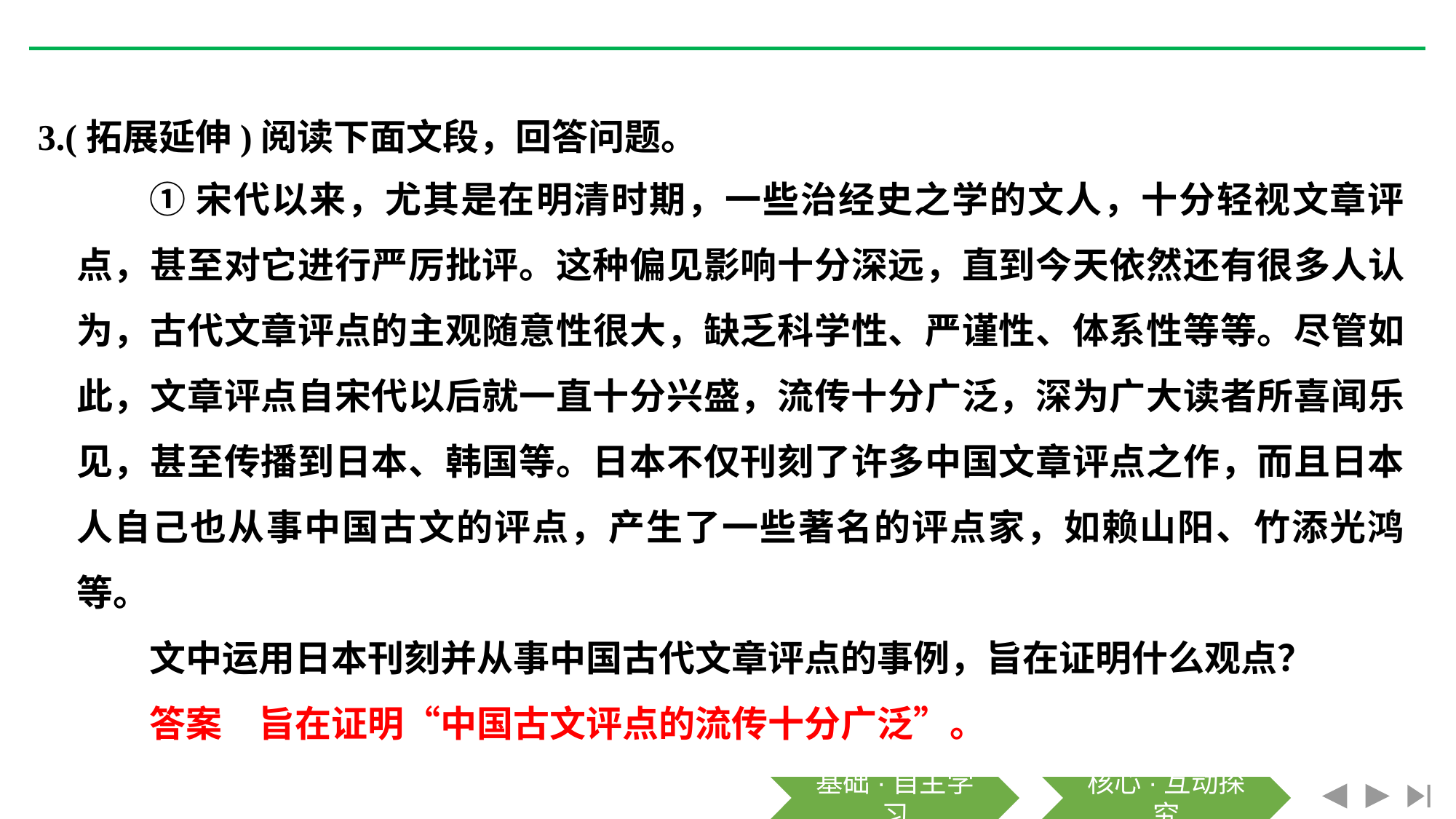

3.(拓展延伸)阅读下面文段，回答问题。
①宋代以来，尤其是在明清时期，一些治经史之学的文人，十分轻视文章评点，甚至对它进行严厉批评。这种偏见影响十分深远，直到今天依然还有很多人认为，古代文章评点的主观随意性很大，缺乏科学性、严谨性、体系性等等。尽管如此，文章评点自宋代以后就一直十分兴盛，流传十分广泛，深为广大读者所喜闻乐见，甚至传播到日本、韩国等。日本不仅刊刻了许多中国文章评点之作，而且日本人自己也从事中国古文的评点，产生了一些著名的评点家，如赖山阳、竹添光鸿等。
文中运用日本刊刻并从事中国古代文章评点的事例，旨在证明什么观点？
答案　旨在证明“中国古文评点的流传十分广泛”。